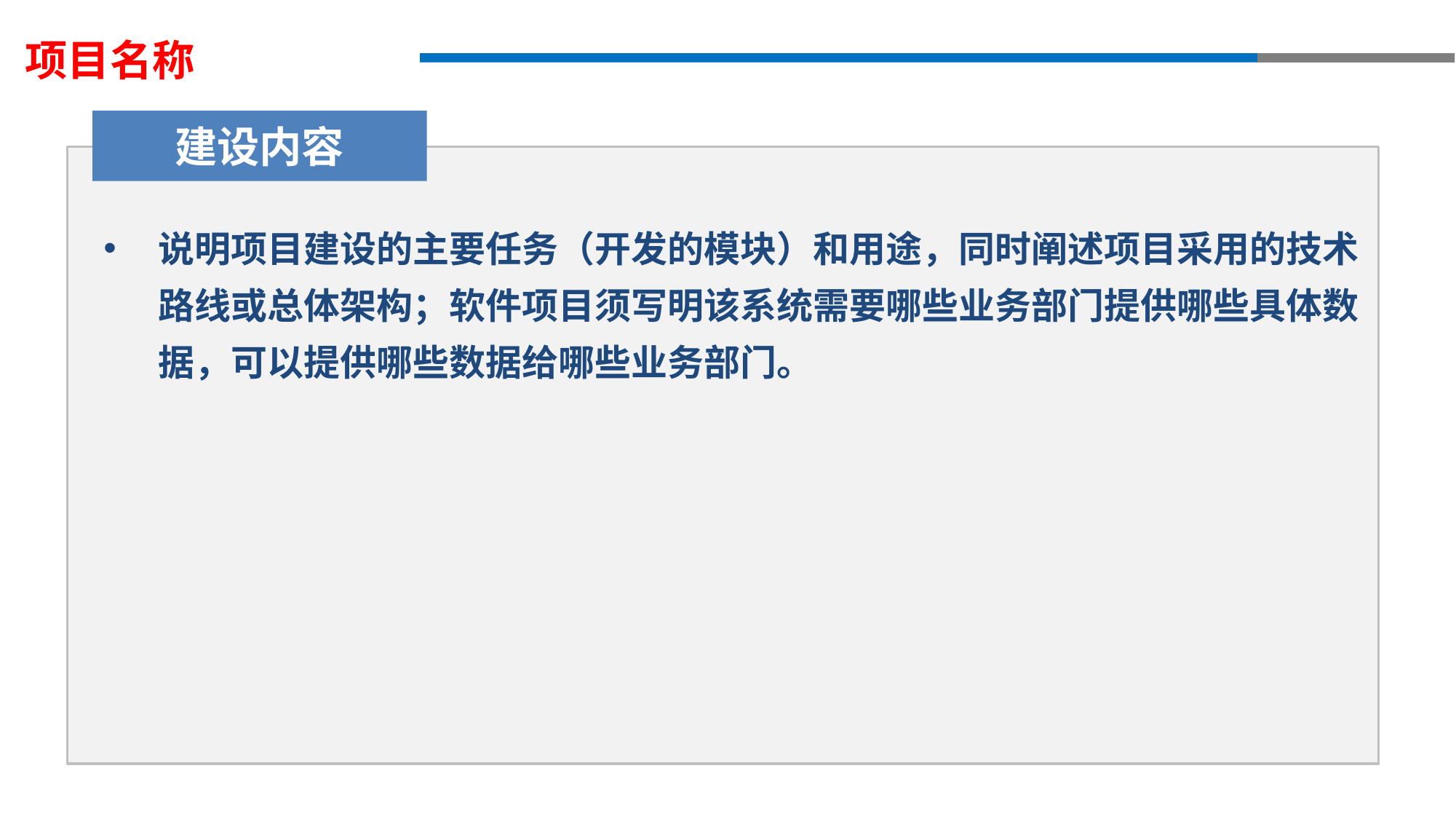

项目名称

建设内容

说明项目建设的主要任务（开发的模块）和用途，同时阐述项目采用的技术路线或总体架构；软件项目须写明该系统需要哪些业务部门提供哪些具体数据，可以提供哪些数据给哪些业务部门。